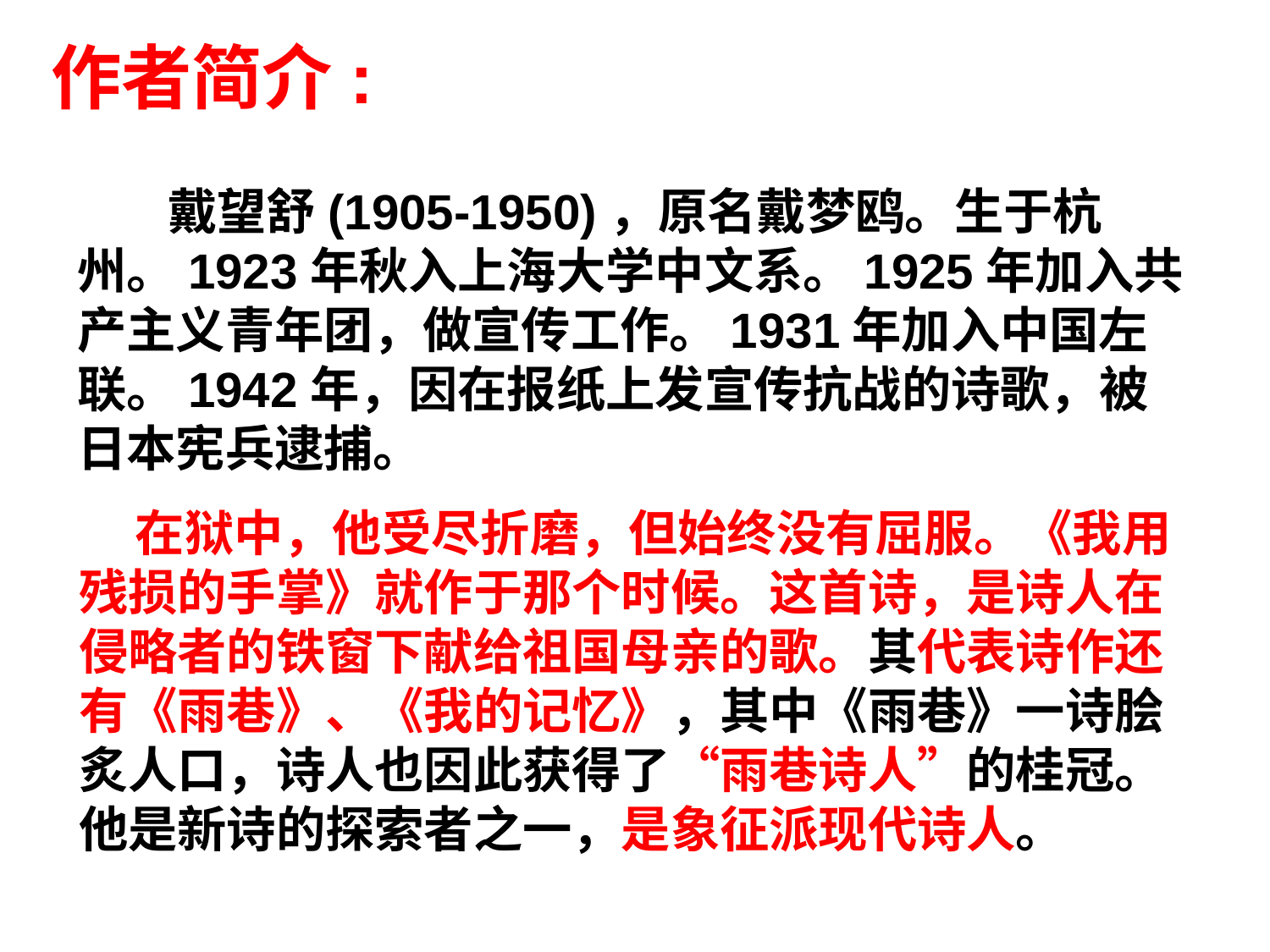

作者简介:
       戴望舒(1905-1950)，原名戴梦鸥。生于杭州。1923年秋入上海大学中文系。1925年加入共产主义青年团，做宣传工作。1931年加入中国左联。1942年，因在报纸上发宣传抗战的诗歌，被日本宪兵逮捕。
    在狱中，他受尽折磨，但始终没有屈服。《我用残损的手掌》就作于那个时候。这首诗，是诗人在侵略者的铁窗下献给祖国母亲的歌。其代表诗作还有《雨巷》、《我的记忆》，其中《雨巷》一诗脍炙人口，诗人也因此获得了“雨巷诗人”的桂冠。他是新诗的探索者之一，是象征派现代诗人。